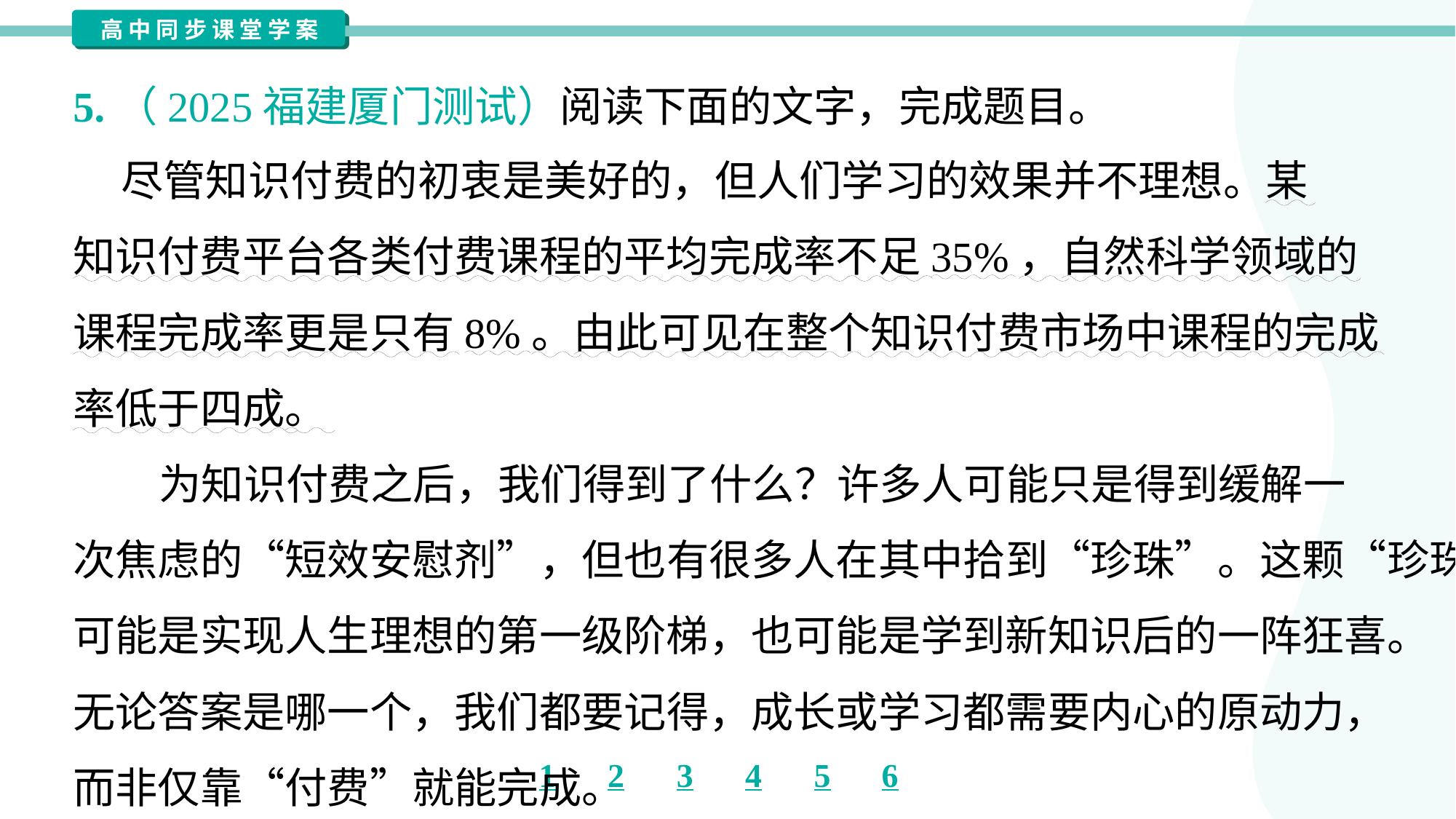

5.（2025福建厦门测试）阅读下面的文字，完成题目。
    尽管知识付费的初衷是美好的，但人们学习的效果并不理想。某
知识付费平台各类付费课程的平均完成率不足35%，自然科学领域的
课程完成率更是只有8%。由此可见在整个知识付费市场中课程的完成
率低于四成。
        为知识付费之后，我们得到了什么？许多人可能只是得到缓解一
次焦虑的“短效安慰剂”，但也有很多人在其中拾到“珍珠”。这颗“珍珠”
可能是实现人生理想的第一级阶梯，也可能是学到新知识后的一阵狂喜。
无论答案是哪一个，我们都要记得，成长或学习都需要内心的原动力，
而非仅靠“付费”就能完成。